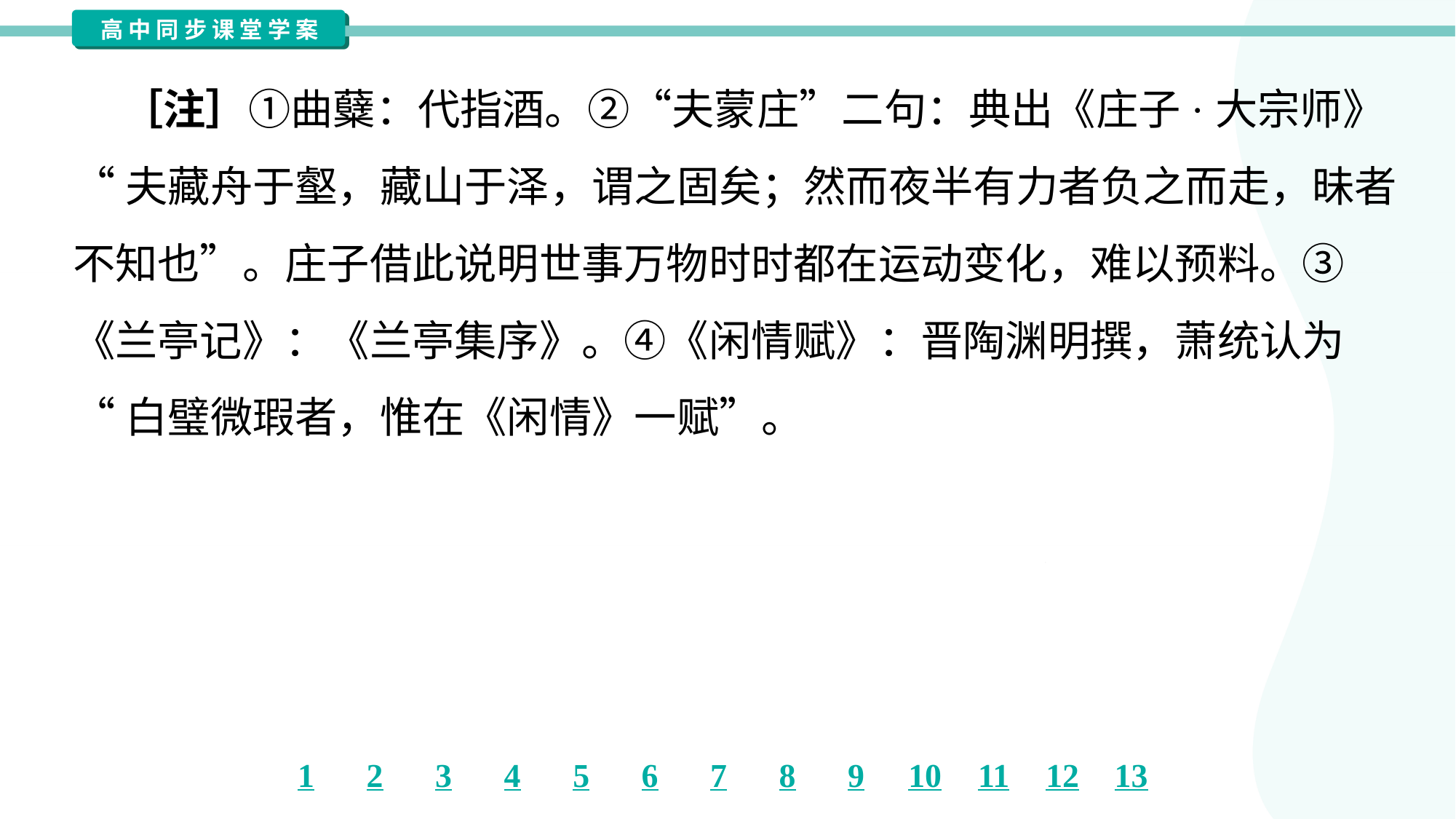

［注］①曲糵：代指酒。②“夫蒙庄”二句：典出《庄子·大宗师》
“夫藏舟于壑，藏山于泽，谓之固矣；然而夜半有力者负之而走，昧者
不知也”。庄子借此说明世事万物时时都在运动变化，难以预料。③
《兰亭记》：《兰亭集序》。④《闲情赋》：晋陶渊明撰，萧统认为
“白璧微瑕者，惟在《闲情》一赋”。